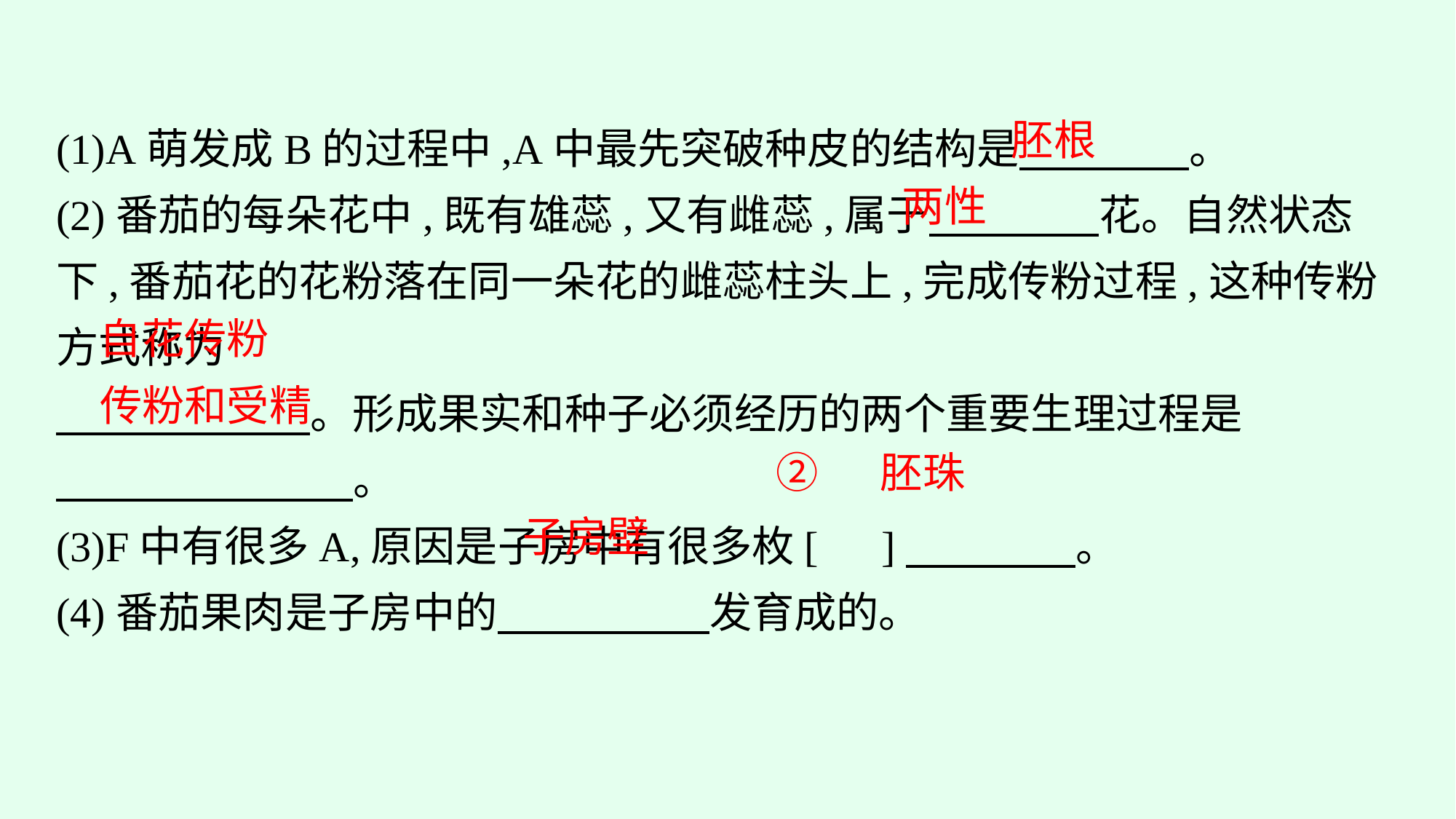

(1)A萌发成B的过程中,A中最先突破种皮的结构是　　　　。
(2)番茄的每朵花中,既有雄蕊,又有雌蕊,属于　　　　花。自然状态下,番茄花的花粉落在同一朵花的雌蕊柱头上,完成传粉过程,这种传粉方式称为
　　　　　　。形成果实和种子必须经历的两个重要生理过程是
　　　　　　　。
(3)F中有很多A,原因是子房中有很多枚[　]　　　　。
(4)番茄果肉是子房中的　　　　　发育成的。
胚根
两性
自花传粉
传粉和受精
②　 胚珠
子房壁